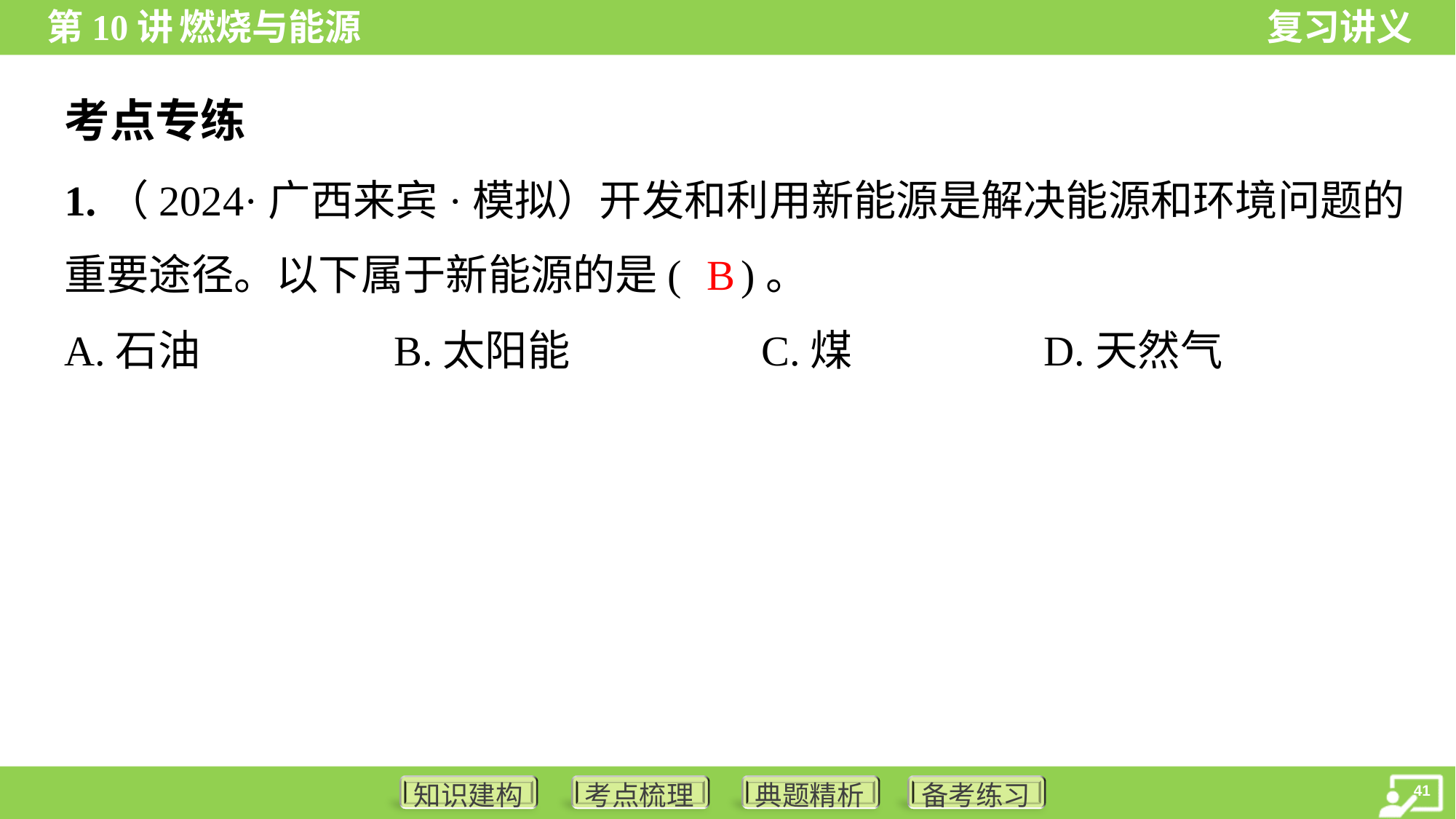

考点专练
1.（2024·广西来宾·模拟）开发和利用新能源是解决能源和环境问题的
重要途径。以下属于新能源的是(     )。
B
A.石油	B.太阳能	C.煤	D.天然气